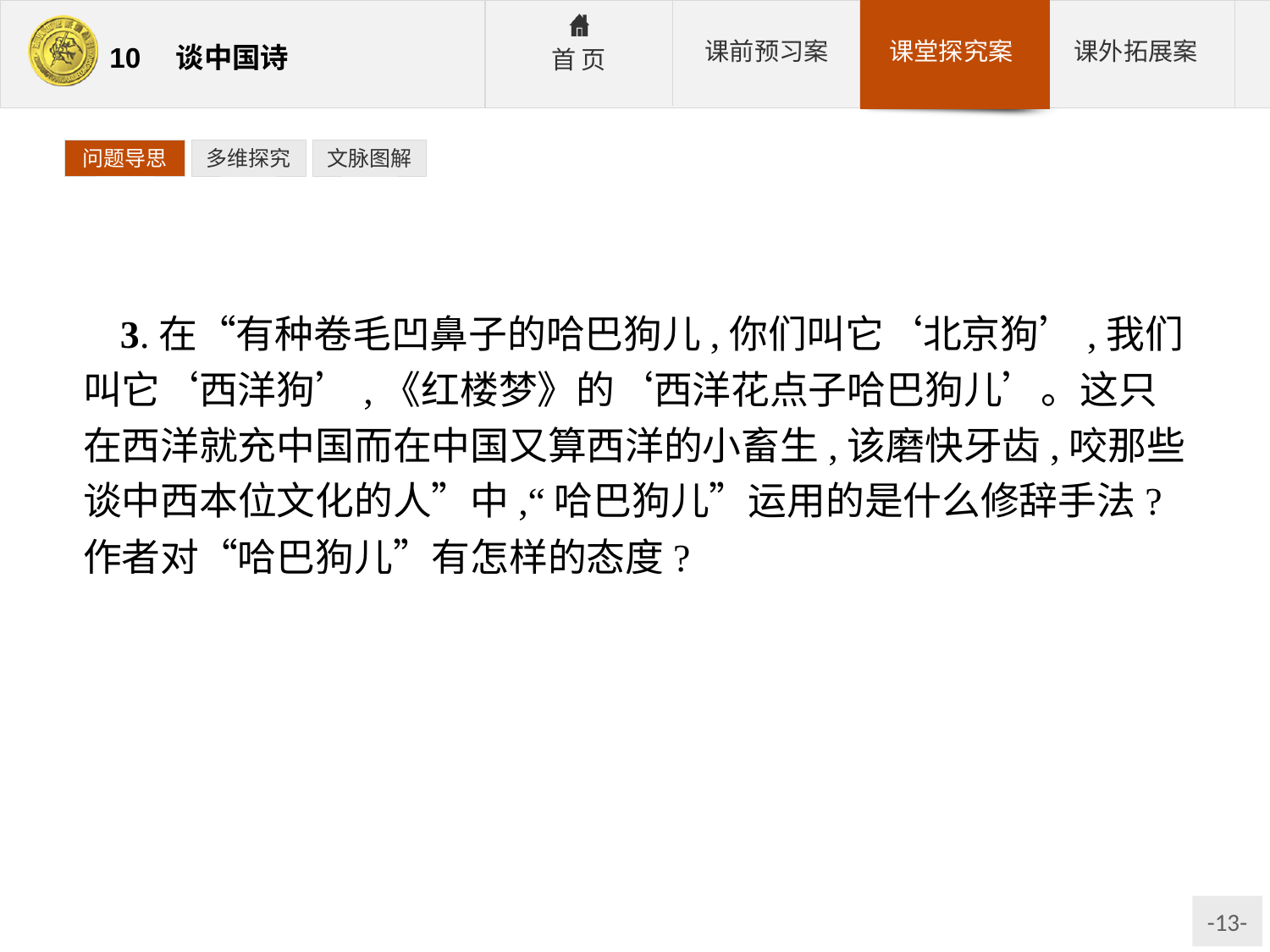

问题导思
多维探究
文脉图解
3.在“有种卷毛凹鼻子的哈巴狗儿,你们叫它‘北京狗’,我们叫它‘西洋狗’,《红楼梦》的‘西洋花点子哈巴狗儿’。这只在西洋就充中国而在中国又算西洋的小畜生,该磨快牙齿,咬那些谈中西本位文化的人”中,“哈巴狗儿”运用的是什么修辞手法?作者对“哈巴狗儿”有怎样的态度?
参考答案:是比喻的修辞手法。讽刺那些对于西方文化不懂装懂的人。